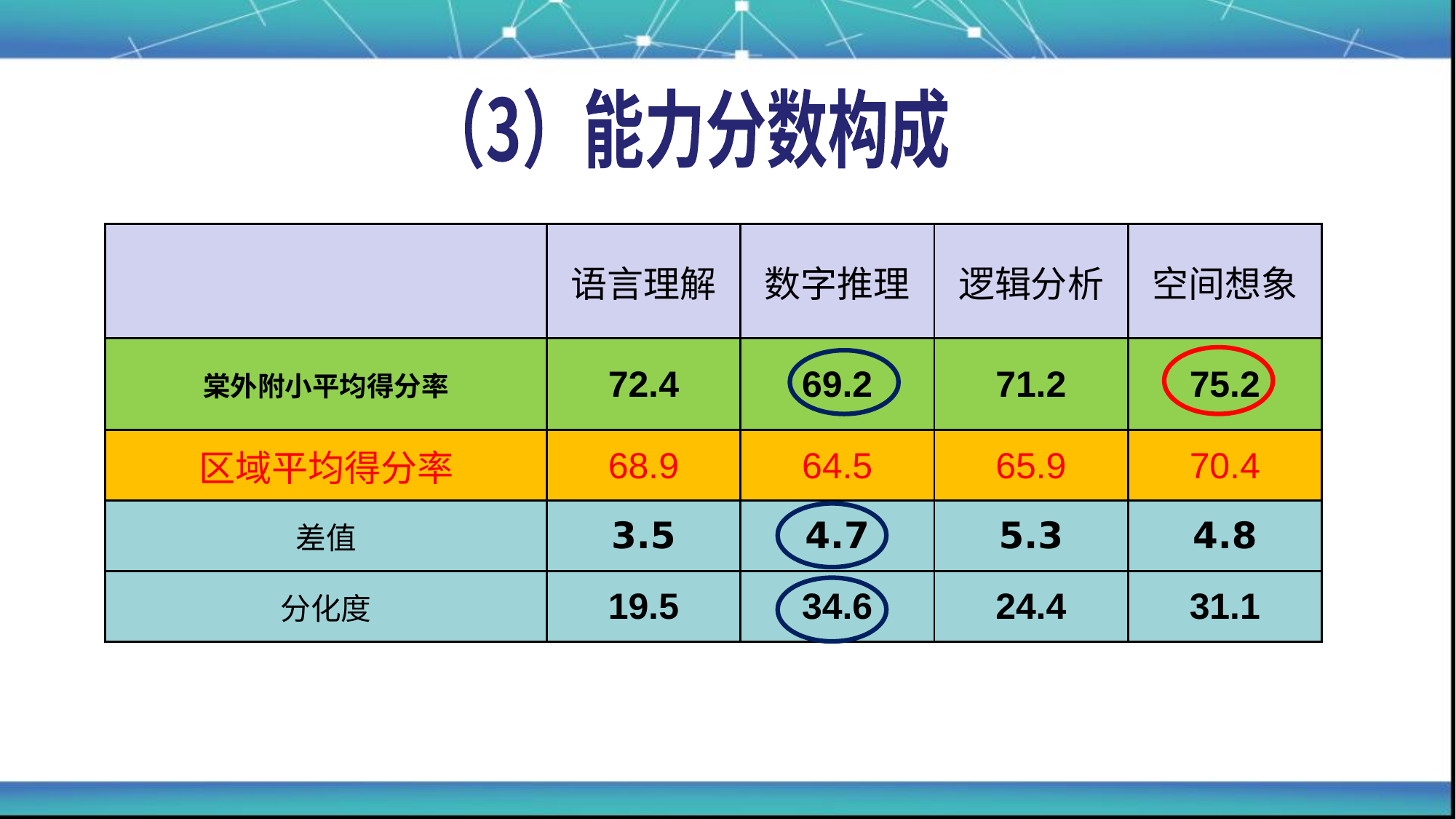

（3）能力分数构成
|  | 语言理解 | 数字推理 | 逻辑分析 | 空间想象 |
| --- | --- | --- | --- | --- |
| 棠外附小平均得分率 | 72.4 | 69.2 | 71.2 | 75.2 |
| 区域平均得分率 | 68.9 | 64.5 | 65.9 | 70.4 |
| 差值 | 3.5 | 4.7 | 5.3 | 4.8 |
| 分化度 | 19.5 | 34.6 | 24.4 | 31.1 |